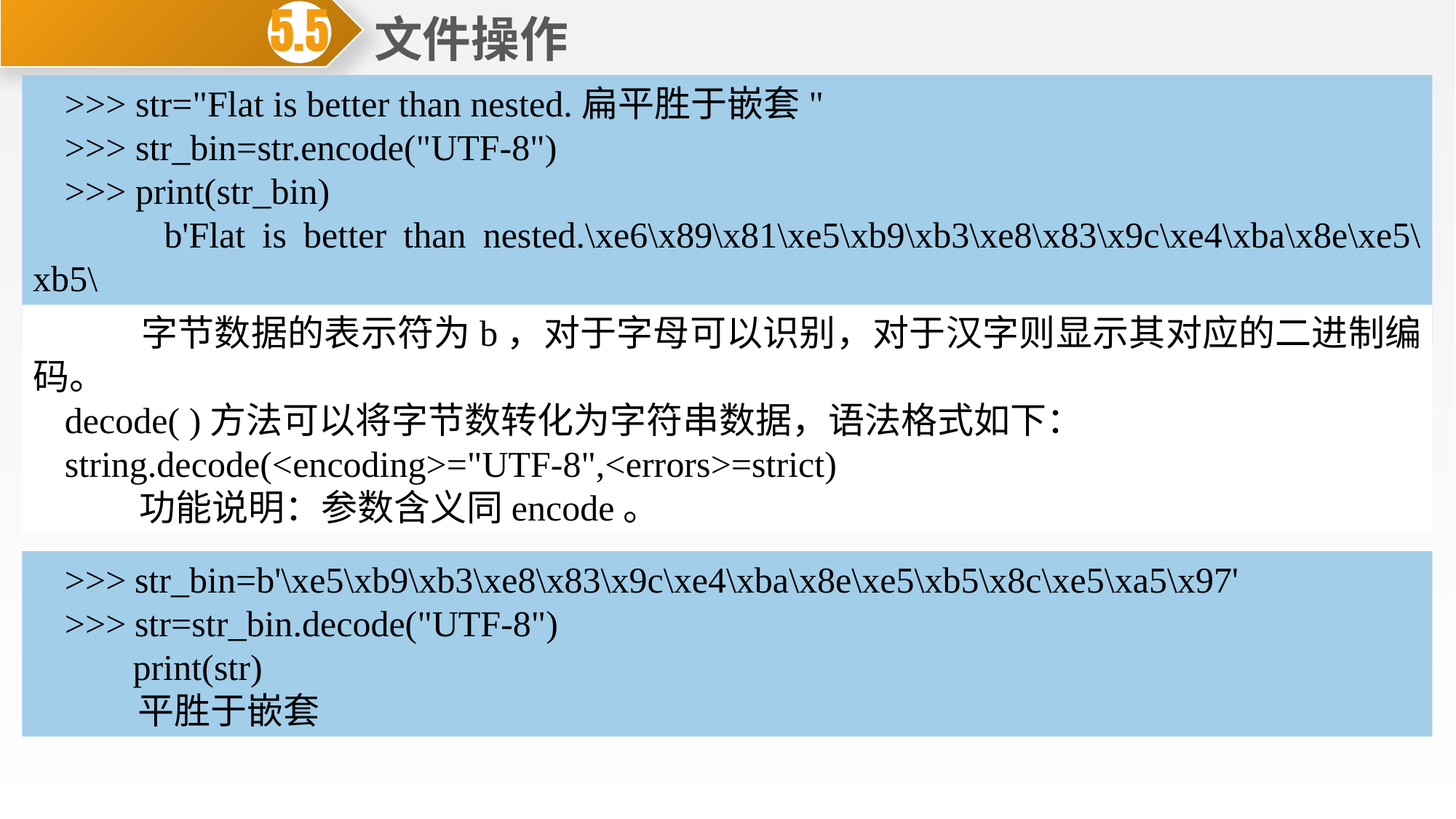

文件操作

5.5

>>> str="Flat is better than nested.扁平胜于嵌套"
>>> str_bin=str.encode("UTF-8")
>>> print(str_bin)
    b'Flat is better than nested.\xe6\x89\x81\xe5\xb9\xb3\xe8\x83\x9c\xe4\xba\x8e\xe5\xb5\
x8c\xe5\xa5\x97'

        字节数据的表示符为b，对于字母可以识别，对于汉字则显示其对应的二进制编码。
decode( )方法可以将字节数转化为字符串数据，语法格式如下：
string.decode(<encoding>="UTF-8",<errors>=strict)
        功能说明：参数含义同encode。
>>> str_bin=b'\xe5\xb9\xb3\xe8\x83\x9c\xe4\xba\x8e\xe5\xb5\x8c\xe5\xa5\x97'
>>> str=str_bin.decode("UTF-8")
    print(str)
    平胜于嵌套